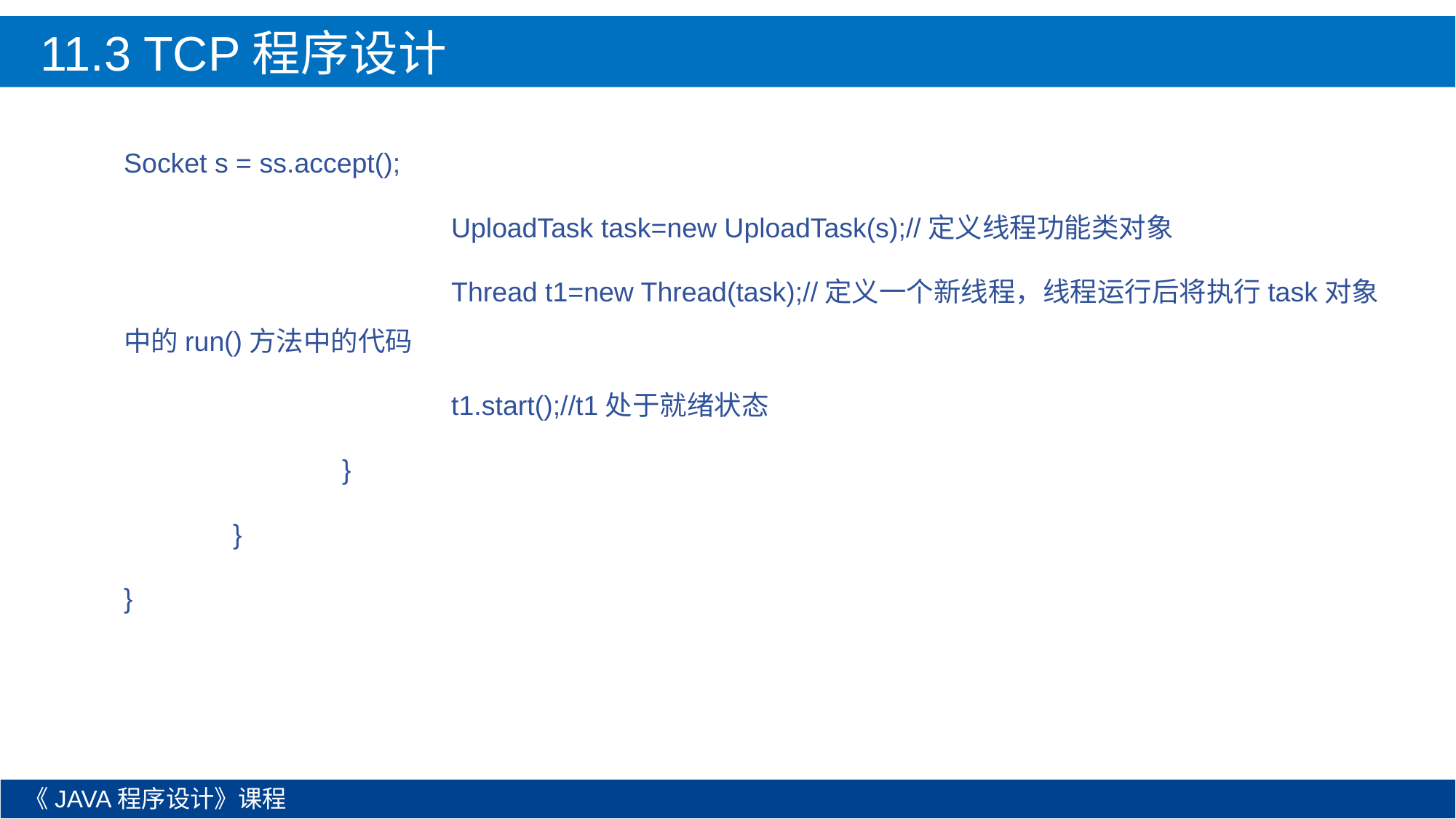

11.3 TCP程序设计
Socket s = ss.accept();
			UploadTask task=new UploadTask(s);//定义线程功能类对象
			Thread t1=new Thread(task);//定义一个新线程，线程运行后将执行task对象中的run()方法中的代码
			t1.start();//t1处于就绪状态
		}
	}
}
《JAVA程序设计》课程